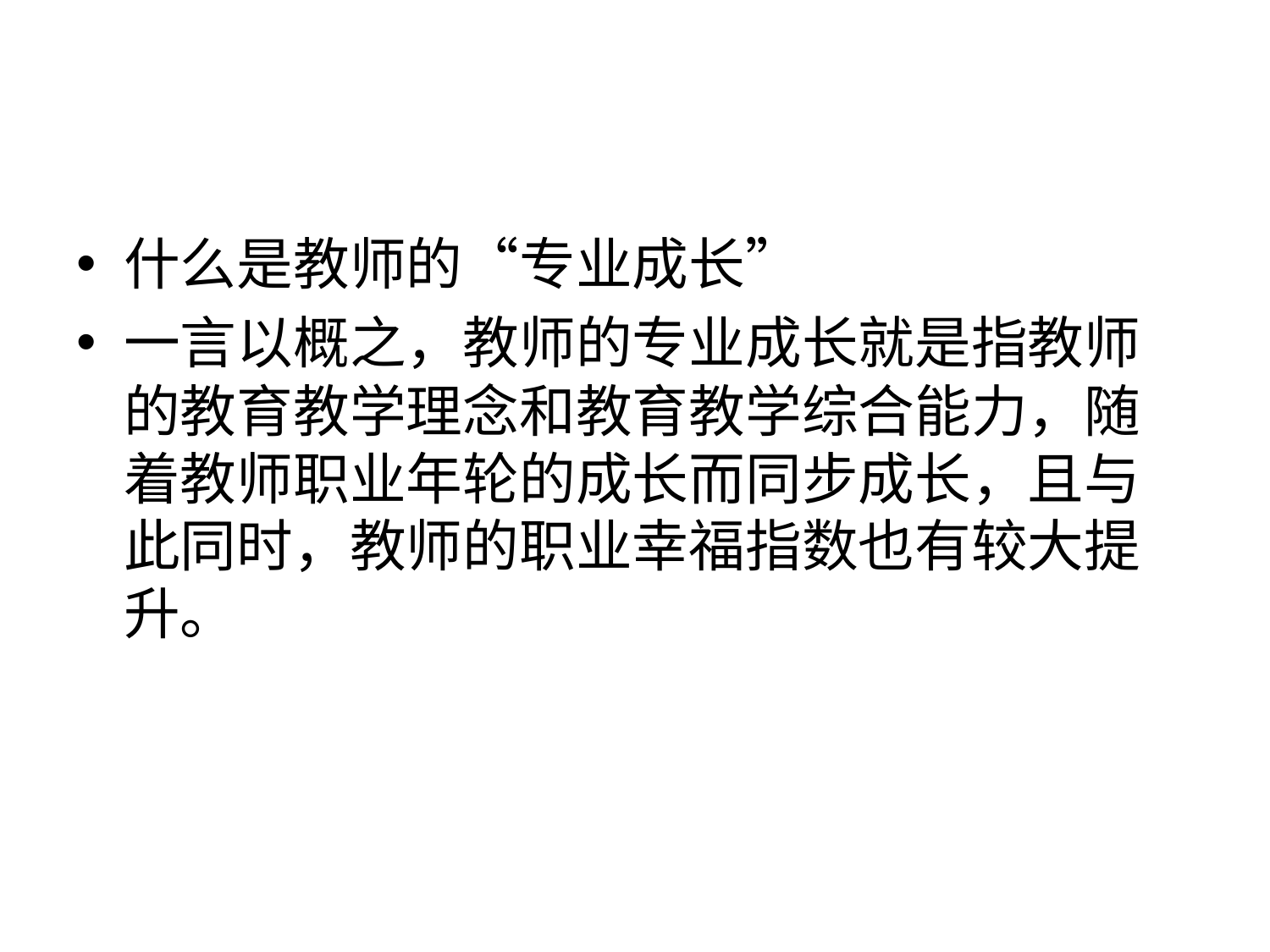

#
什么是教师的“专业成长”
一言以概之，教师的专业成长就是指教师的教育教学理念和教育教学综合能力，随着教师职业年轮的成长而同步成长，且与此同时，教师的职业幸福指数也有较大提升。